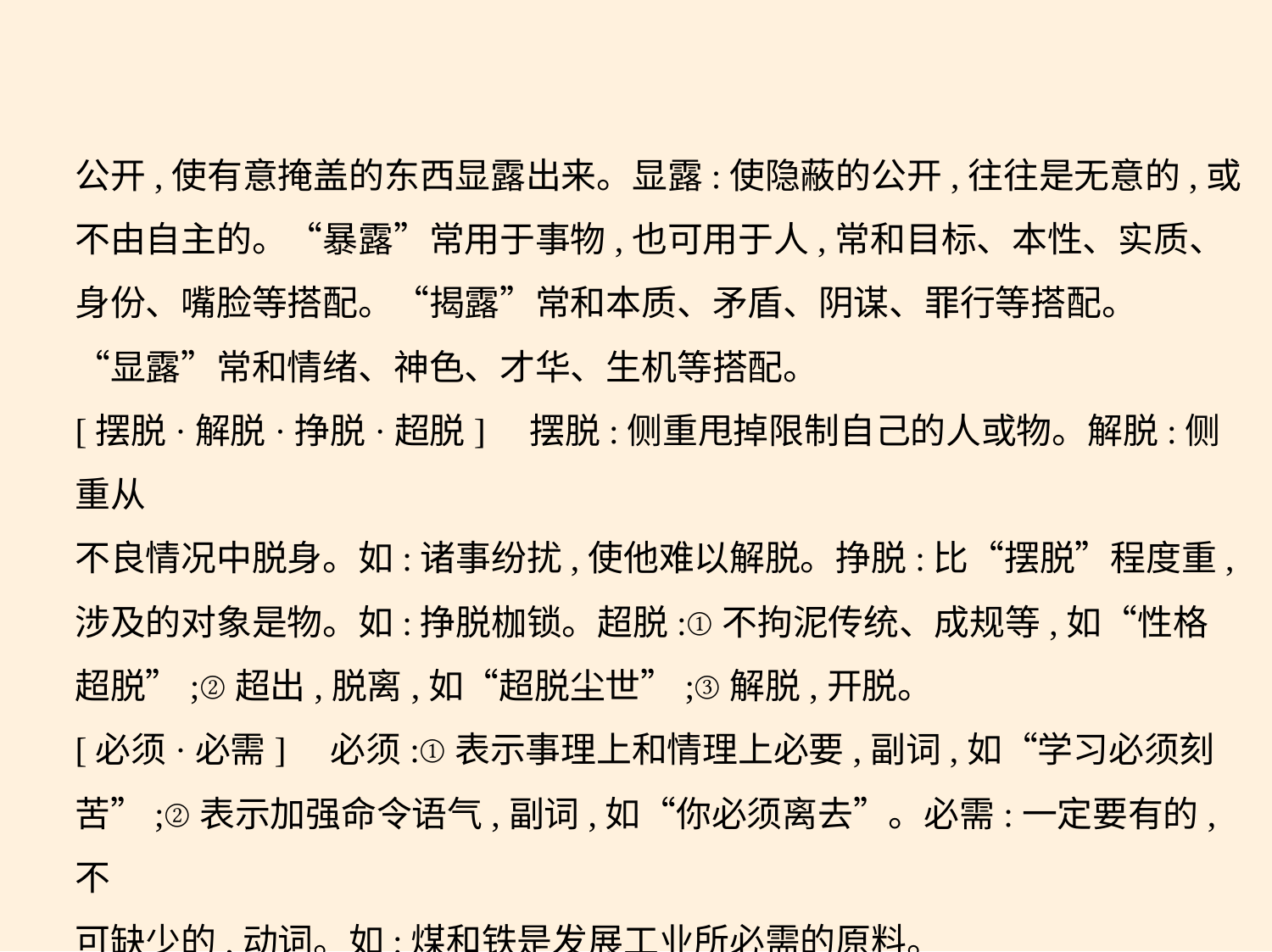

公开,使有意掩盖的东西显露出来。显露:使隐蔽的公开,往往是无意的,或
不由自主的。“暴露”常用于事物,也可用于人,常和目标、本性、实质、
身份、嘴脸等搭配。“揭露”常和本质、矛盾、阴谋、罪行等搭配。
“显露”常和情绪、神色、才华、生机等搭配。
[摆脱·解脱·挣脱·超脱]　摆脱:侧重甩掉限制自己的人或物。解脱:侧重从
不良情况中脱身。如:诸事纷扰,使他难以解脱。挣脱:比“摆脱”程度重,
涉及的对象是物。如:挣脱枷锁。超脱:①不拘泥传统、成规等,如“性格
超脱”;②超出,脱离,如“超脱尘世”;③解脱,开脱。
[必须·必需]    必须:①表示事理上和情理上必要,副词,如“学习必须刻
苦”;②表示加强命令语气,副词,如“你必须离去”。必需:一定要有的,不
可缺少的,动词。如:煤和铁是发展工业所必需的原料。
[变换·变幻]　变换:事物的形式或内容的更换。如:变换位置。变幻:没有